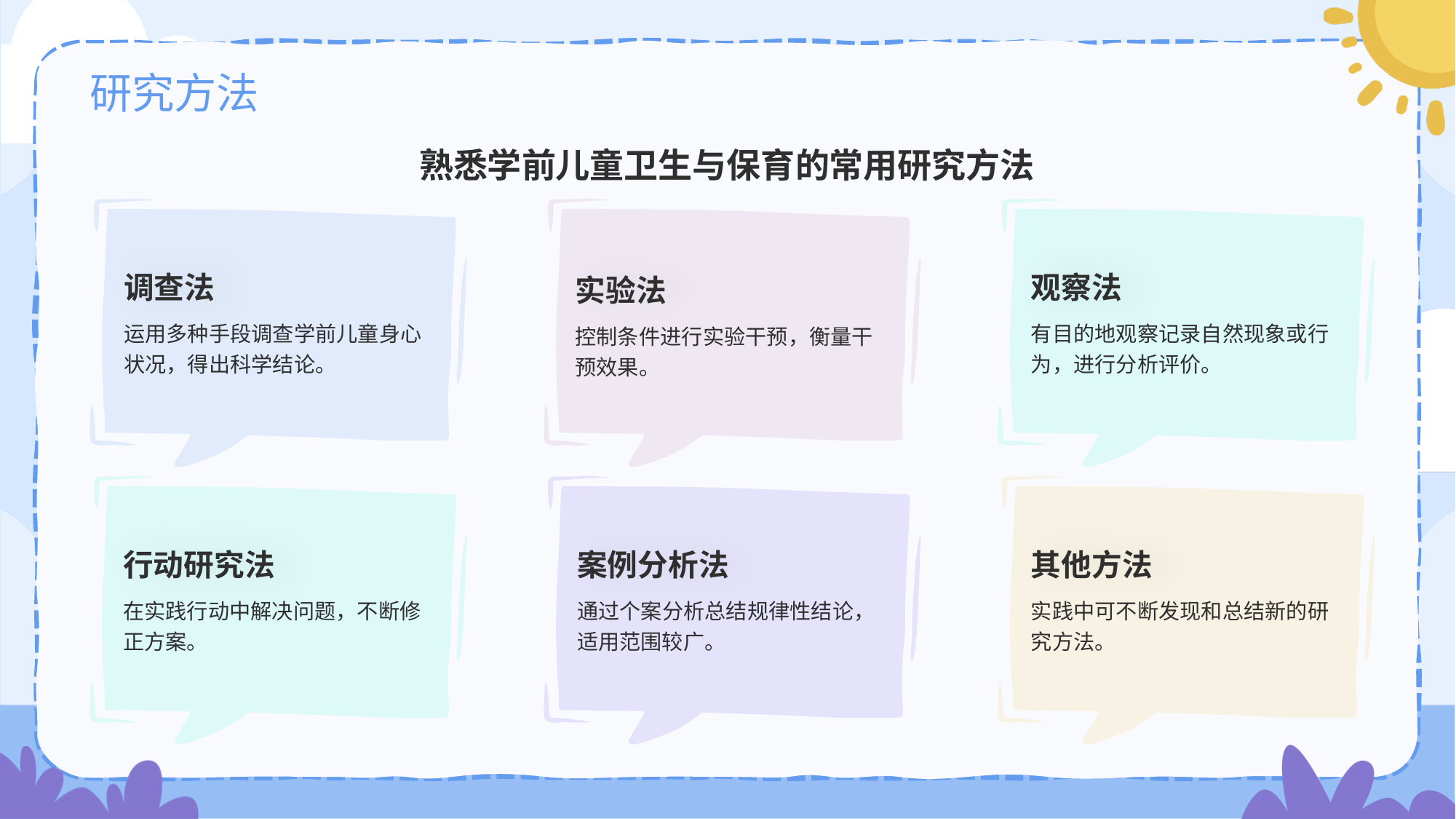

# 研究方法
熟悉学前儿童卫生与保育的常用研究方法

调查法
运用多种手段调查学前儿童身心状况，得出科学结论。

实验法
控制条件进行实验干预，衡量干预效果。

观察法
有目的地观察记录自然现象或行为，进行分析评价。

行动研究法
在实践行动中解决问题，不断修正方案。

案例分析法
通过个案分析总结规律性结论，适用范围较广。

其他方法
实践中可不断发现和总结新的研究方法。